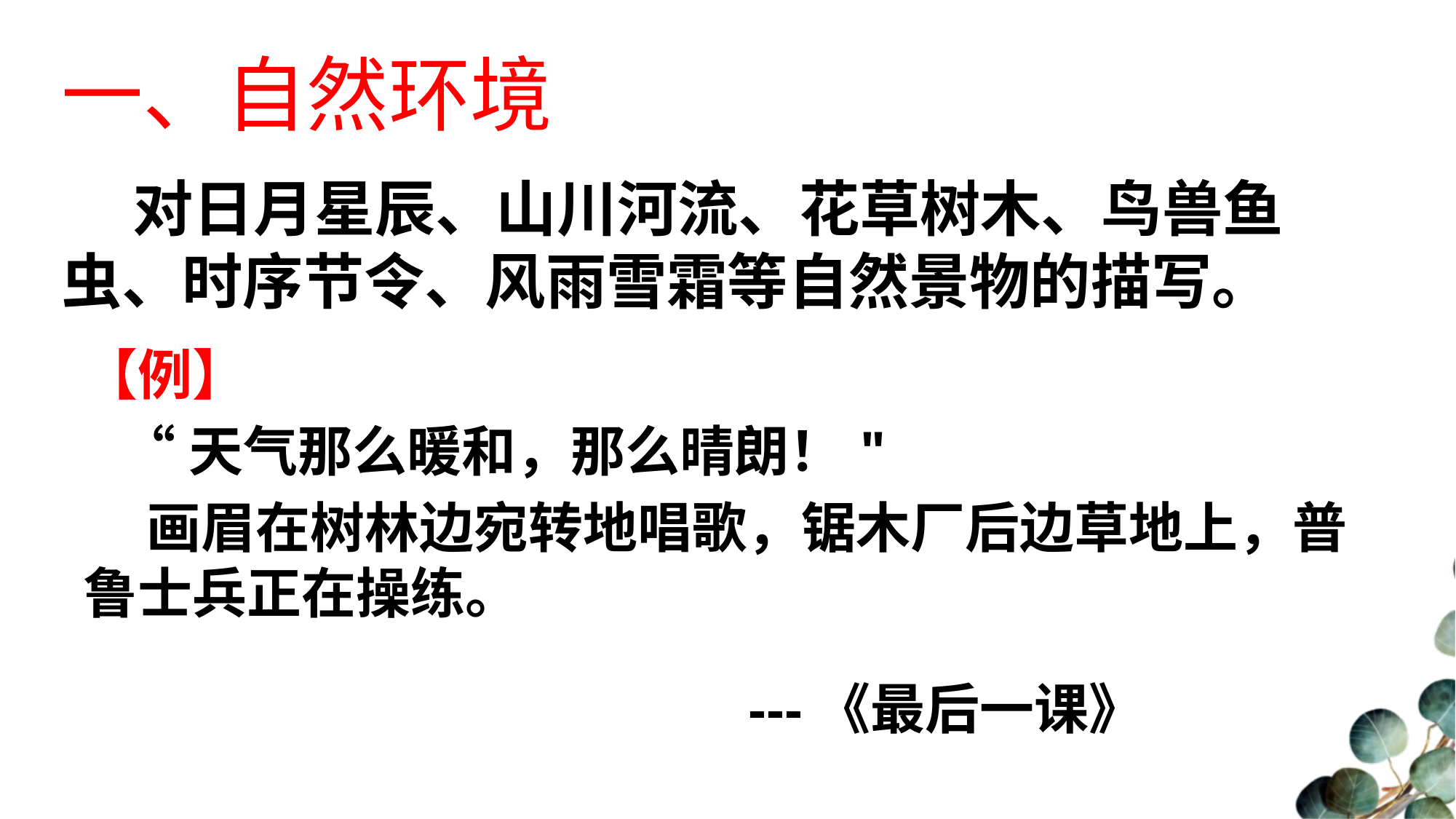

一、自然环境
　   对日月星辰、山川河流、花草树木、鸟兽鱼虫、时序节令、风雨雪霜等自然景物的描写。

【例】
      “天气那么暖和，那么晴朗！"
    画眉在树林边宛转地唱歌，锯木厂后边草地上，普鲁士兵正在操练。
---《最后一课》